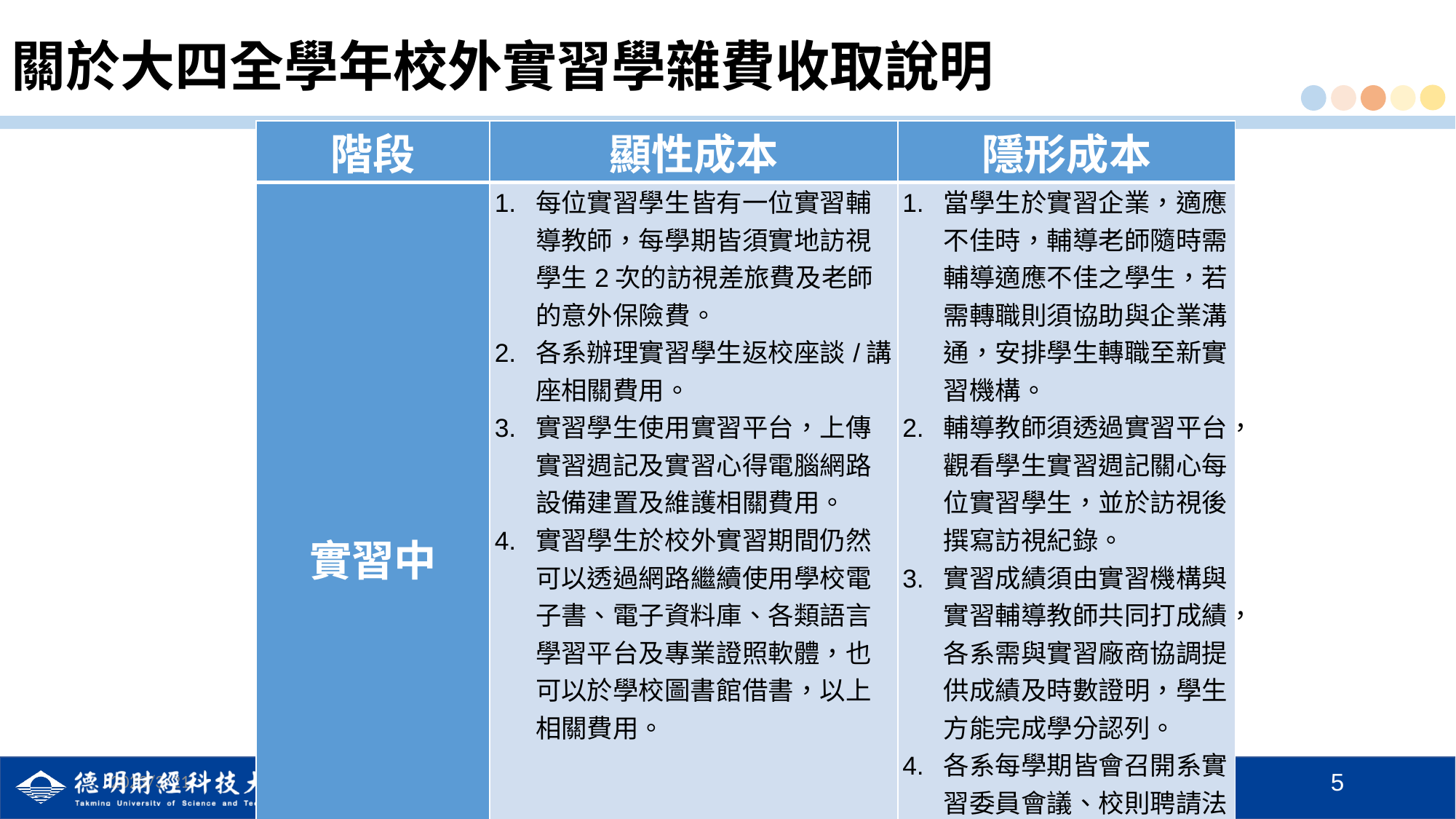

# 關於大四全學年校外實習學雜費收取說明
| 階段 | 顯性成本 | 隱形成本 |
| --- | --- | --- |
| 實習中 | 每位實習學生皆有一位實習輔導教師，每學期皆須實地訪視學生2次的訪視差旅費及老師的意外保險費。 各系辦理實習學生返校座談/講座相關費用。 實習學生使用實習平台，上傳實習週記及實習心得電腦網路設備建置及維護相關費用。 實習學生於校外實習期間仍然可以透過網路繼續使用學校電子書、電子資料庫、各類語言學習平台及專業證照軟體，也可以於學校圖書館借書，以上相關費用。 | 當學生於實習企業，適應不佳時，輔導老師隨時需輔導適應不佳之學生，若需轉職則須協助與企業溝通，安排學生轉職至新實習機構。 輔導教師須透過實習平台，觀看學生實習週記關心每位實習學生，並於訪視後撰寫訪視紀錄。 實習成績須由實習機構與實習輔導教師共同打成績，各系需與實習廠商協調提供成績及時數證明，學生方能完成學分認列。 各系每學期皆會召開系實習委員會議、校則聘請法律專家、實習機構代表召開校實習委員會議，討論實習學生相關事項。 |
5